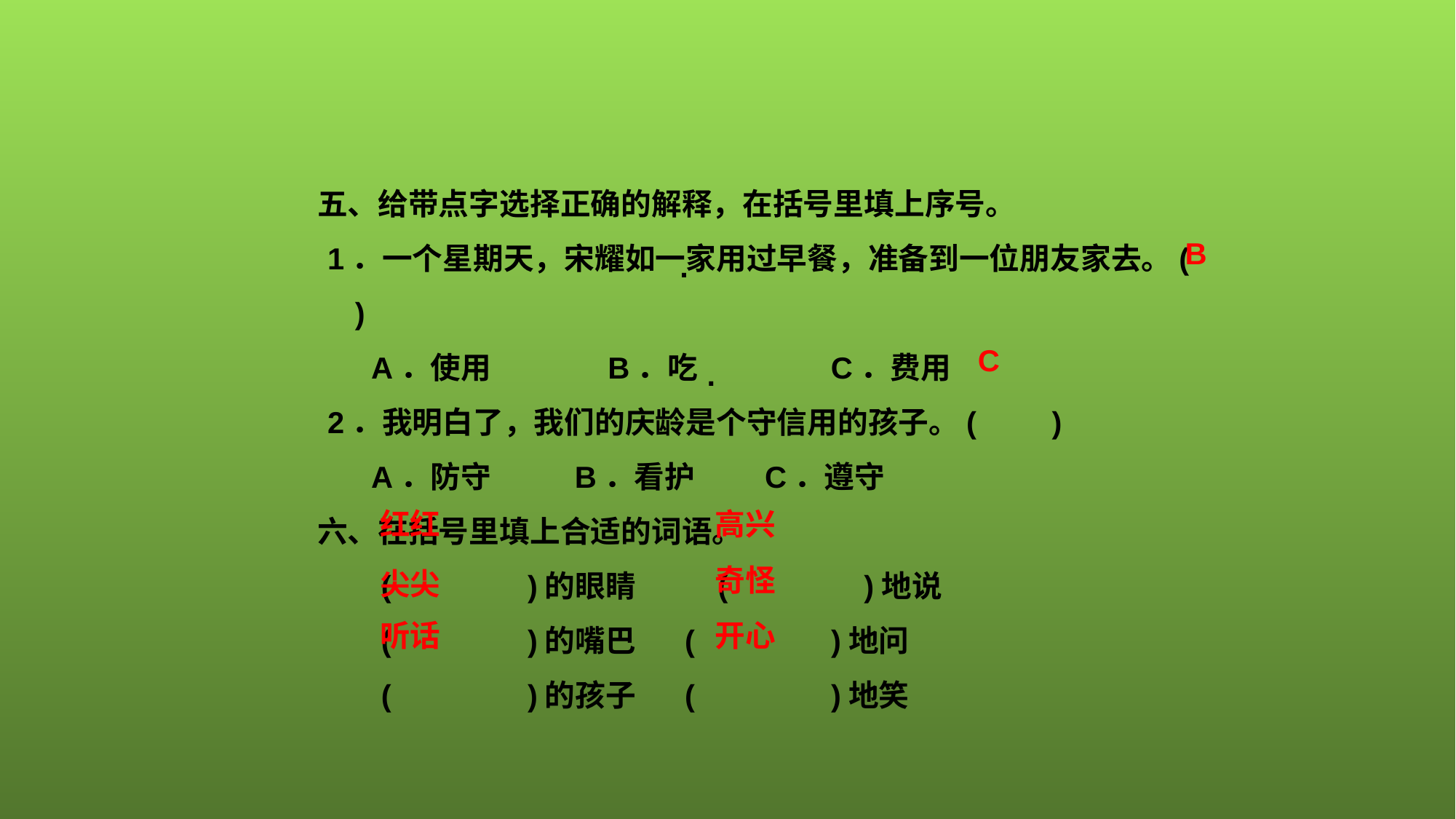

五、给带点字选择正确的解释，在括号里填上序号。
1．一个星期天，宋耀如一家用过早餐，准备到一位朋友家去。(　　)
A．使用　　       B．吃　     　　C．费用
2．我明白了，我们的庆龄是个守信用的孩子。(　　)
A．防守           B．看护         C．遵守
六、在括号里填上合适的词语。
(　　　　)的眼睛　　  (　　　　)地说
(　　　　)的嘴巴      (　　　　)地问
(　　　　)的孩子      (　　　　)地笑
.
B
.
C
红红
高兴
奇怪
尖尖
听话
开心